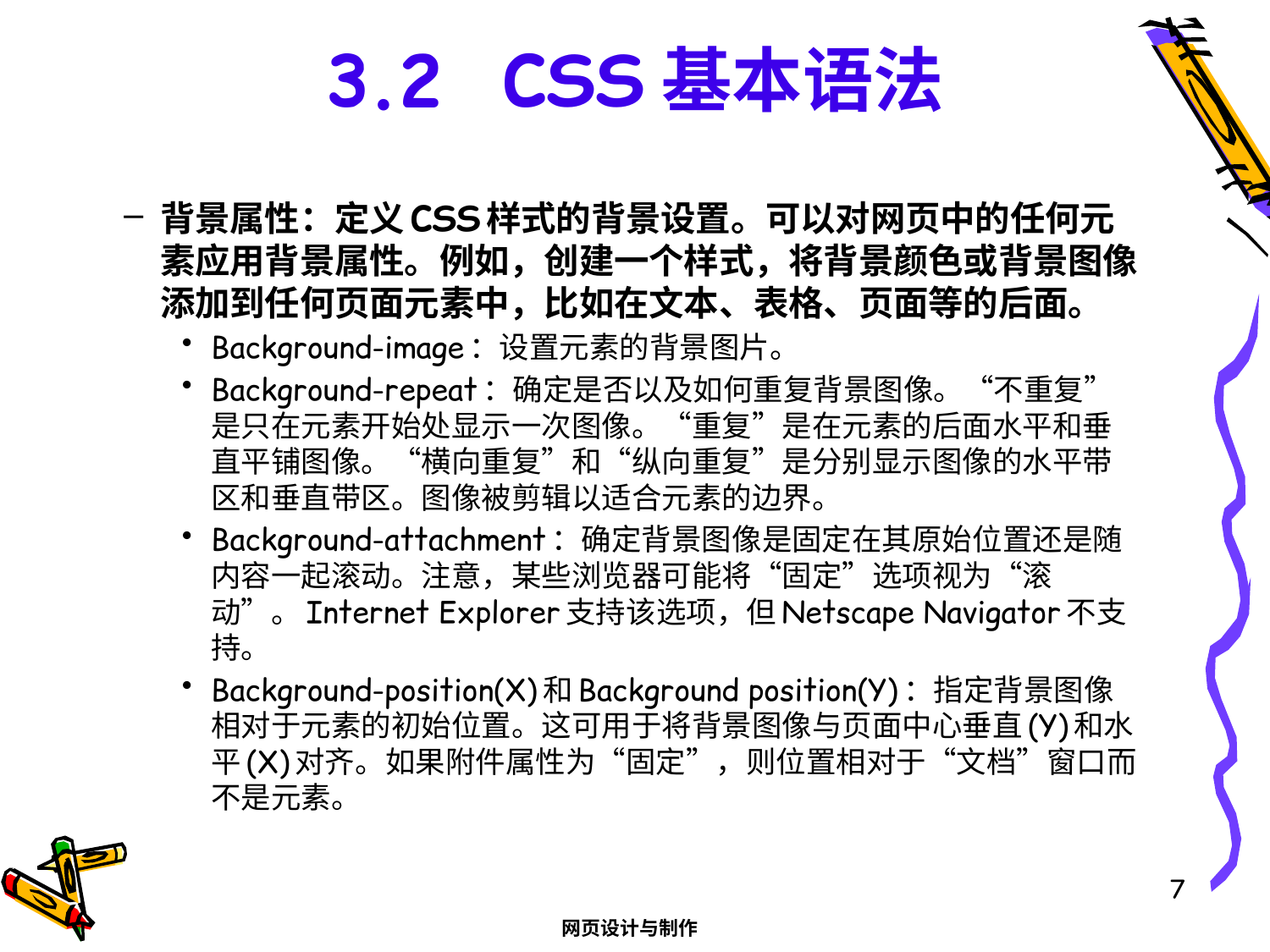

# 3.2  CSS基本语法
背景属性：定义CSS样式的背景设置。可以对网页中的任何元素应用背景属性。例如，创建一个样式，将背景颜色或背景图像添加到任何页面元素中，比如在文本、表格、页面等的后面。
Background-image：设置元素的背景图片。
Background-repeat：确定是否以及如何重复背景图像。“不重复”是只在元素开始处显示一次图像。“重复”是在元素的后面水平和垂直平铺图像。“横向重复”和“纵向重复”是分别显示图像的水平带区和垂直带区。图像被剪辑以适合元素的边界。
Background-attachment：确定背景图像是固定在其原始位置还是随内容一起滚动。注意，某些浏览器可能将“固定”选项视为“滚动”。Internet Explorer支持该选项，但Netscape Navigator不支持。
Background-position(X)和Background position(Y)：指定背景图像相对于元素的初始位置。这可用于将背景图像与页面中心垂直(Y)和水平(X)对齐。如果附件属性为“固定”，则位置相对于“文档”窗口而不是元素。
7
网页设计与制作